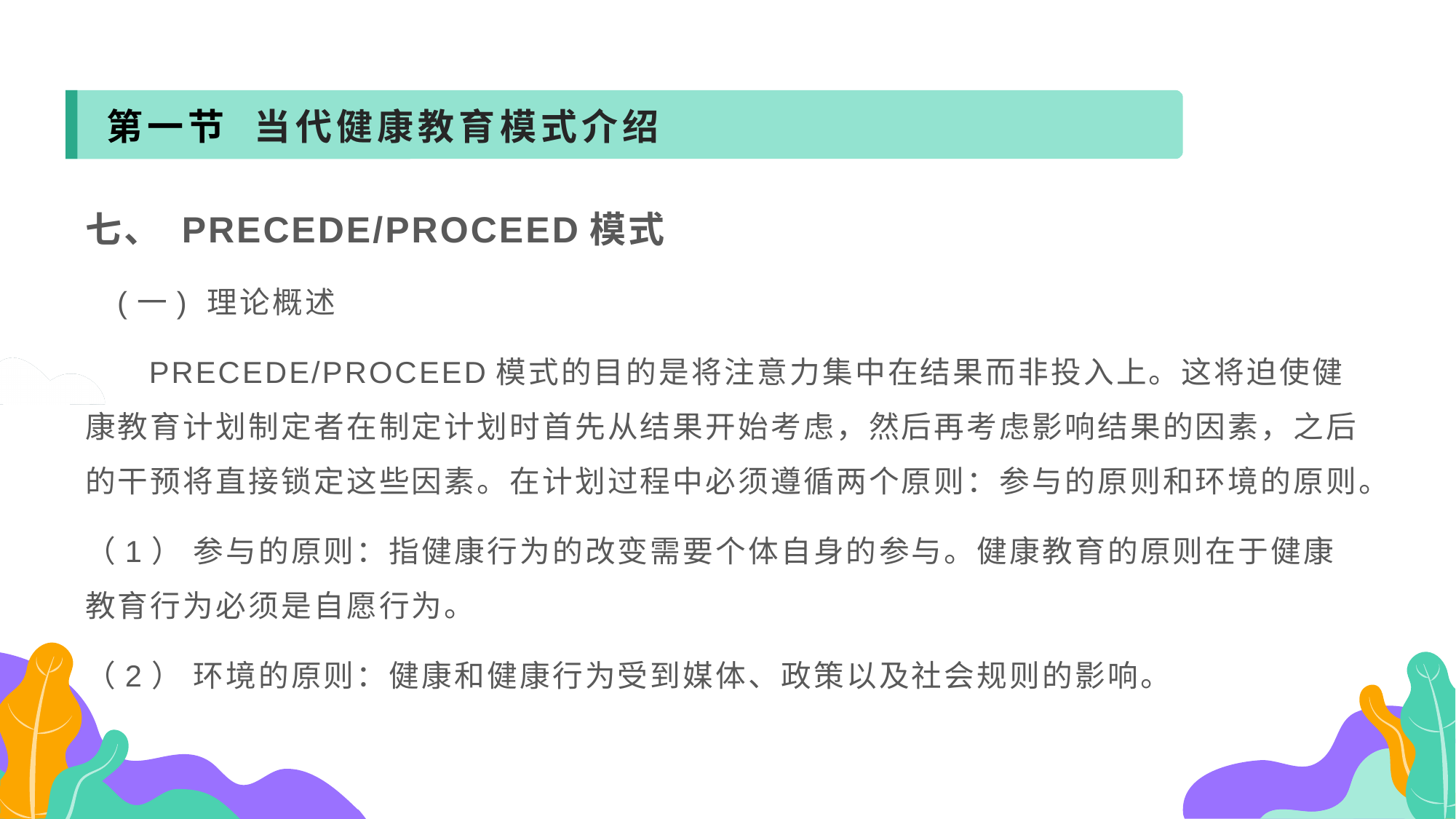

第一节  当代健康教育模式介绍
七、 PRECEDE/PROCEED模式
   (一) 理论概述
      PRECEDE/PROCEED模式的目的是将注意力集中在结果而非投入上。这将迫使健康教育计划制定者在制定计划时首先从结果开始考虑，然后再考虑影响结果的因素，之后的干预将直接锁定这些因素。在计划过程中必须遵循两个原则：参与的原则和环境的原则。
（1） 参与的原则：指健康行为的改变需要个体自身的参与。健康教育的原则在于健康教育行为必须是自愿行为。
（2） 环境的原则：健康和健康行为受到媒体、政策以及社会规则的影响。